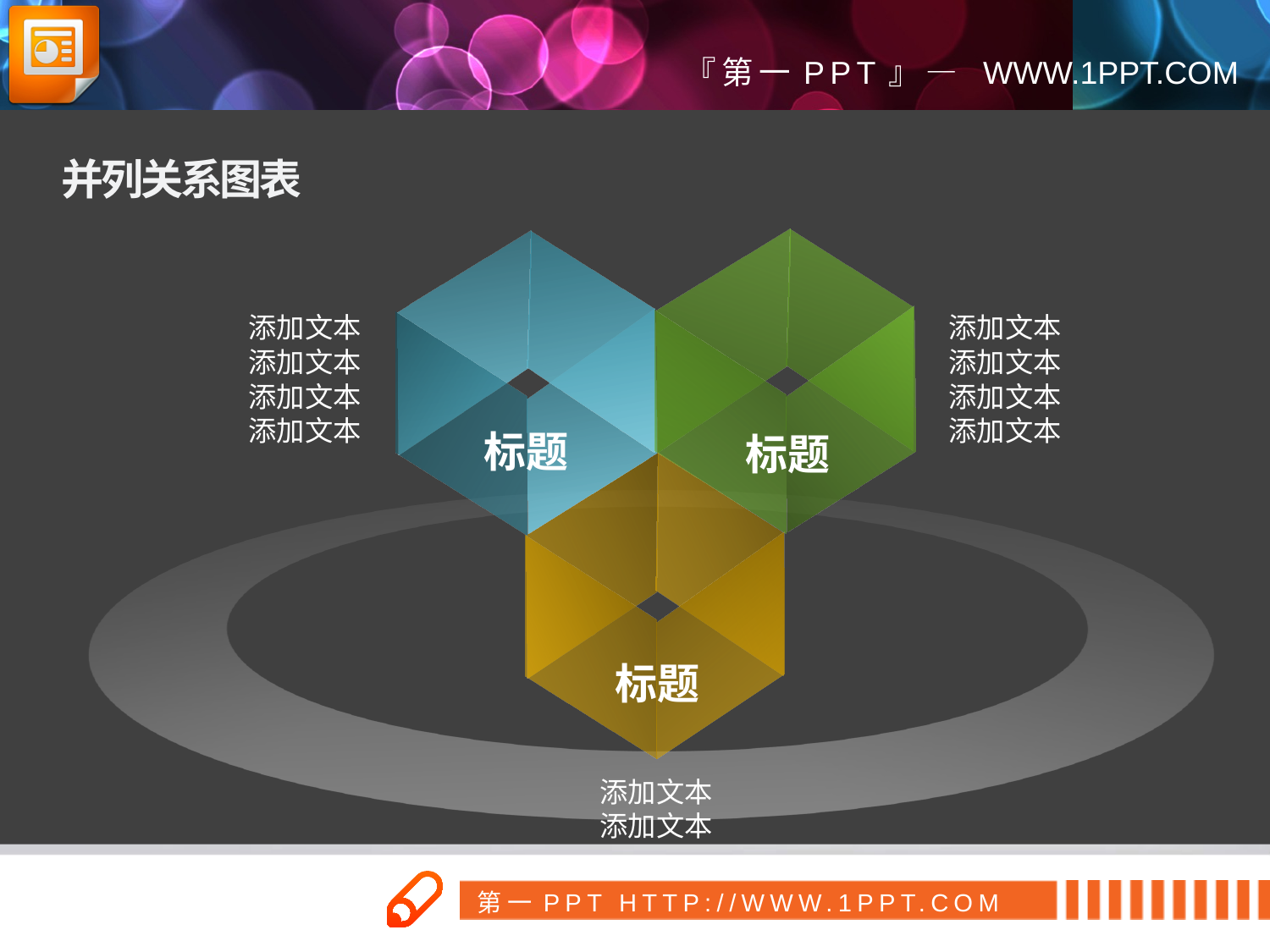

并列关系图表

添加文本
添加文本
添加文本
添加文本
添加文本
添加文本
添加文本
添加文本
标题
标题
标题
添加文本
添加文本